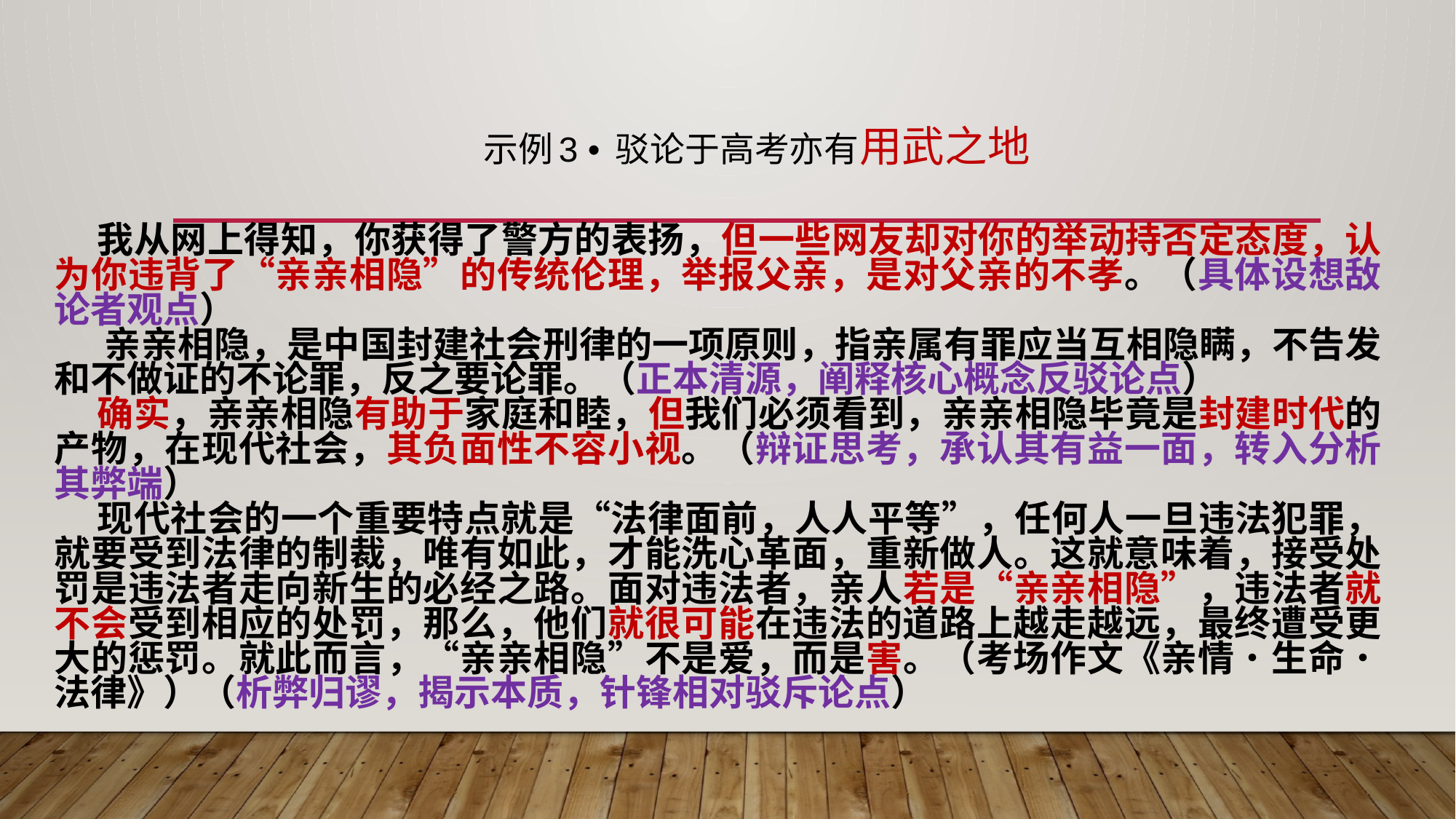

示例3 • 驳论于高考亦有用武之地
    我从网上得知，你获得了警方的表扬，但一些网友却对你的举动持否定态度，认为你违背了“亲亲相隐”的传统伦理，举报父亲，是对父亲的不孝。（具体设想敌论者观点）
     亲亲相隐，是中国封建社会刑律的一项原则，指亲属有罪应当互相隐瞒，不告发和不做证的不论罪，反之要论罪。（正本清源，阐释核心概念反驳论点）
    确实，亲亲相隐有助于家庭和睦，但我们必须看到，亲亲相隐毕竟是封建时代的产物，在现代社会，其负面性不容小视。（辩证思考，承认其有益一面，转入分析其弊端）
    现代社会的一个重要特点就是“法律面前，人人平等”，任何人一旦违法犯罪，就要受到法律的制裁，唯有如此，才能洗心革面，重新做人。这就意味着，接受处罚是违法者走向新生的必经之路。面对违法者，亲人若是“亲亲相隐”，违法者就不会受到相应的处罚，那么，他们就很可能在违法的道路上越走越远，最终遭受更大的惩罚。就此而言，“亲亲相隐”不是爱，而是害。（考场作文《亲情•生命•法律》）（析弊归谬，揭示本质，针锋相对驳斥论点）